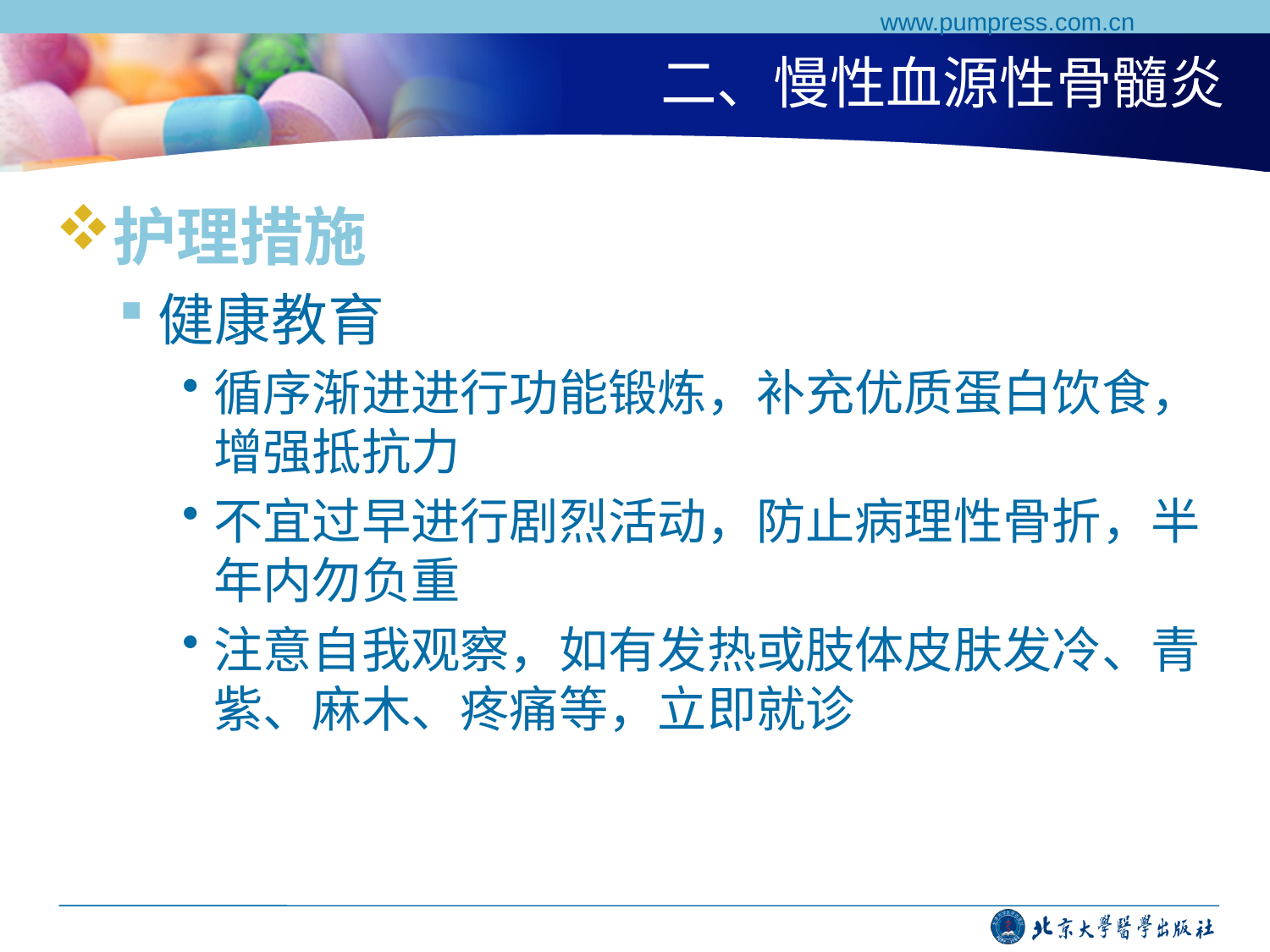

www.pumpress.com.cn
# 二、慢性血源性骨髓炎
护理措施
健康教育
循序渐进进行功能锻炼，补充优质蛋白饮食，增强抵抗力
不宜过早进行剧烈活动，防止病理性骨折，半年内勿负重
注意自我观察，如有发热或肢体皮肤发冷、青紫、麻木、疼痛等，立即就诊